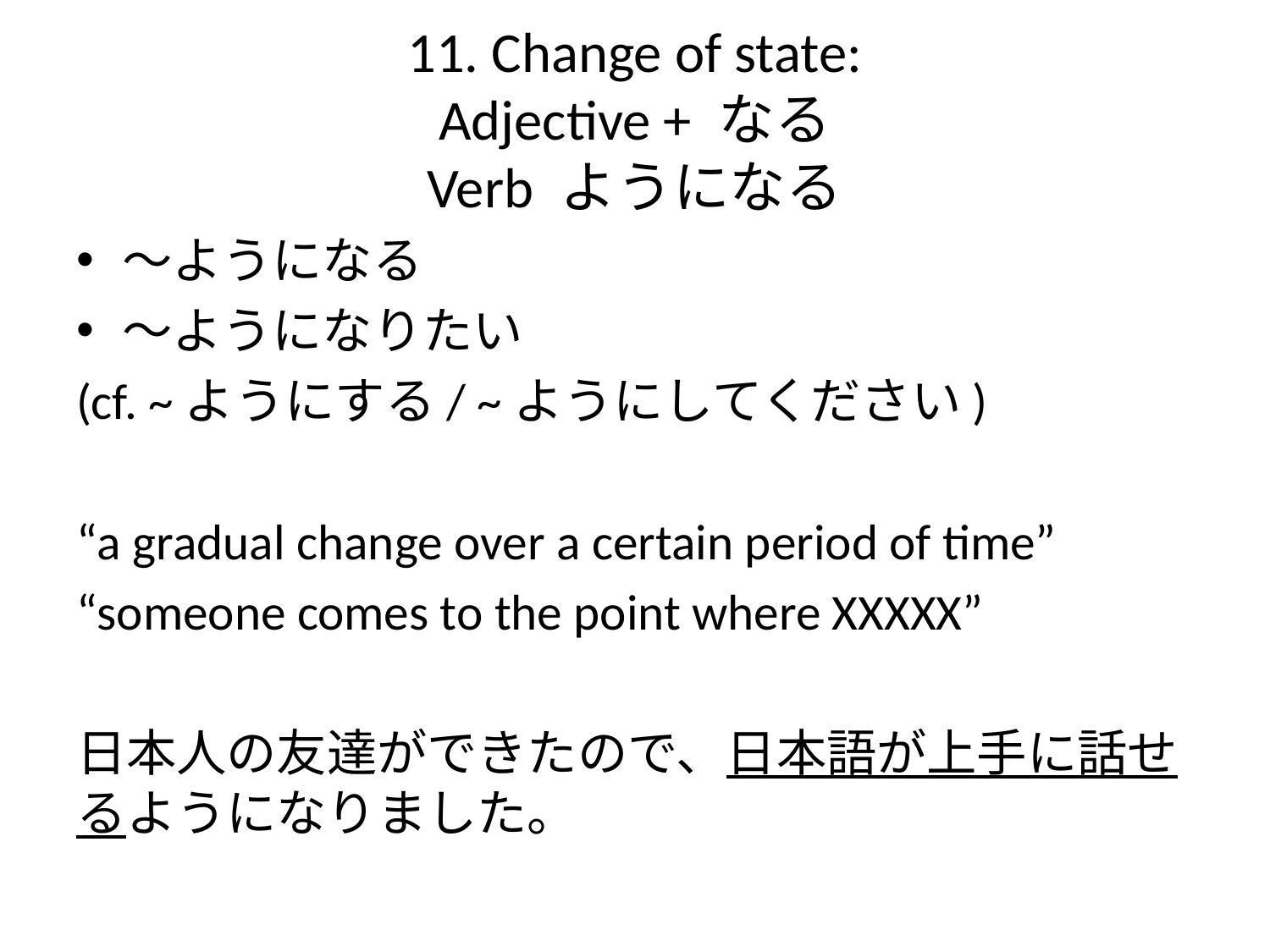

# 11. Change of state: Adjective + なる Verb ようになる
〜ようになる
〜ようになりたい
(cf. ~ようにする/ ~ようにしてください)

“a gradual change over a certain period of time”
“someone comes to the point where XXXXX”

日本人の友達ができたので、日本語が上手に話せるようになりました。